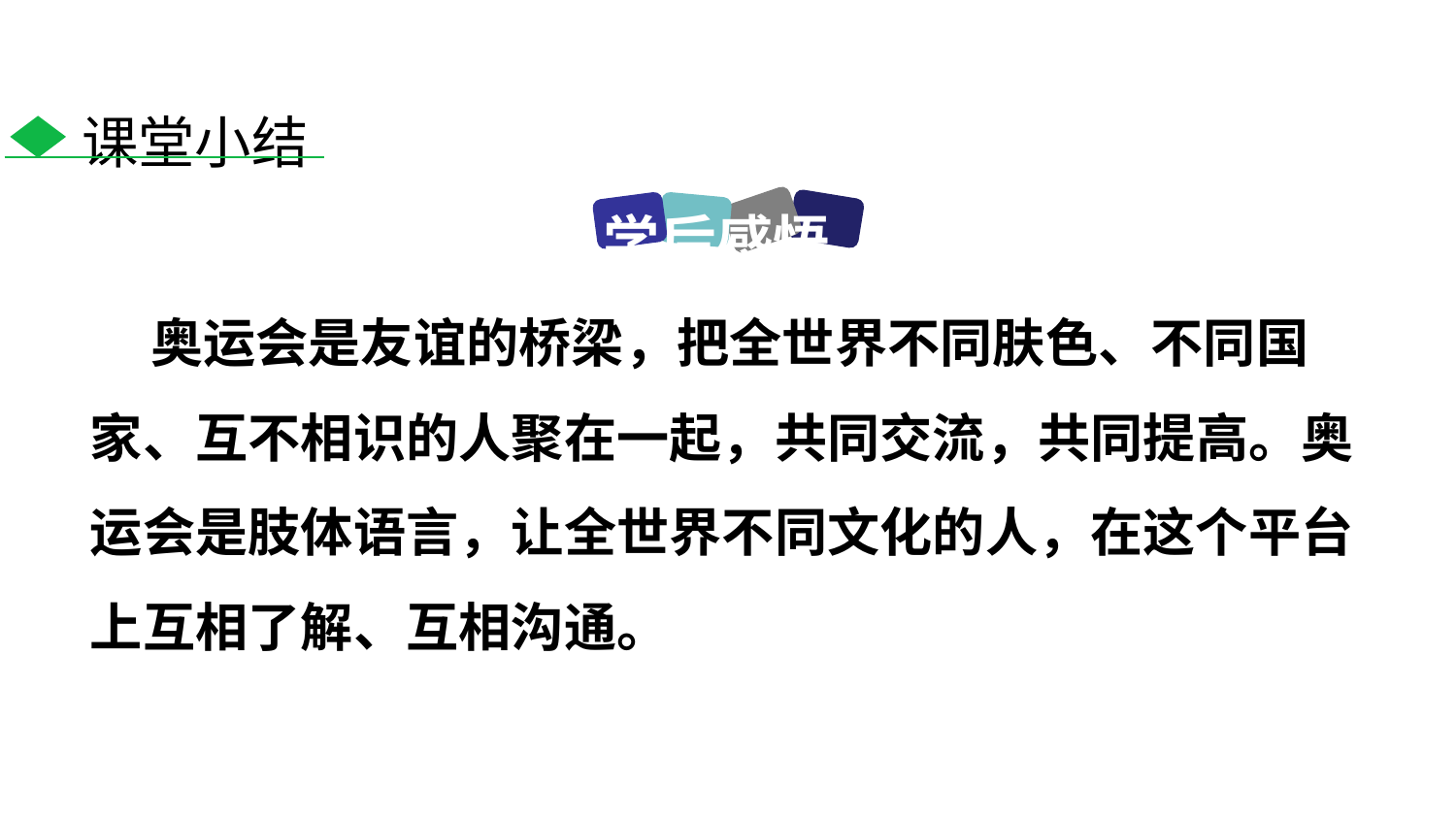

课堂小结

学后感悟

    奥运会是友谊的桥梁，把全世界不同肤色、不同国家、互不相识的人聚在一起，共同交流，共同提高。奥运会是肢体语言，让全世界不同文化的人，在这个平台上互相了解、互相沟通。